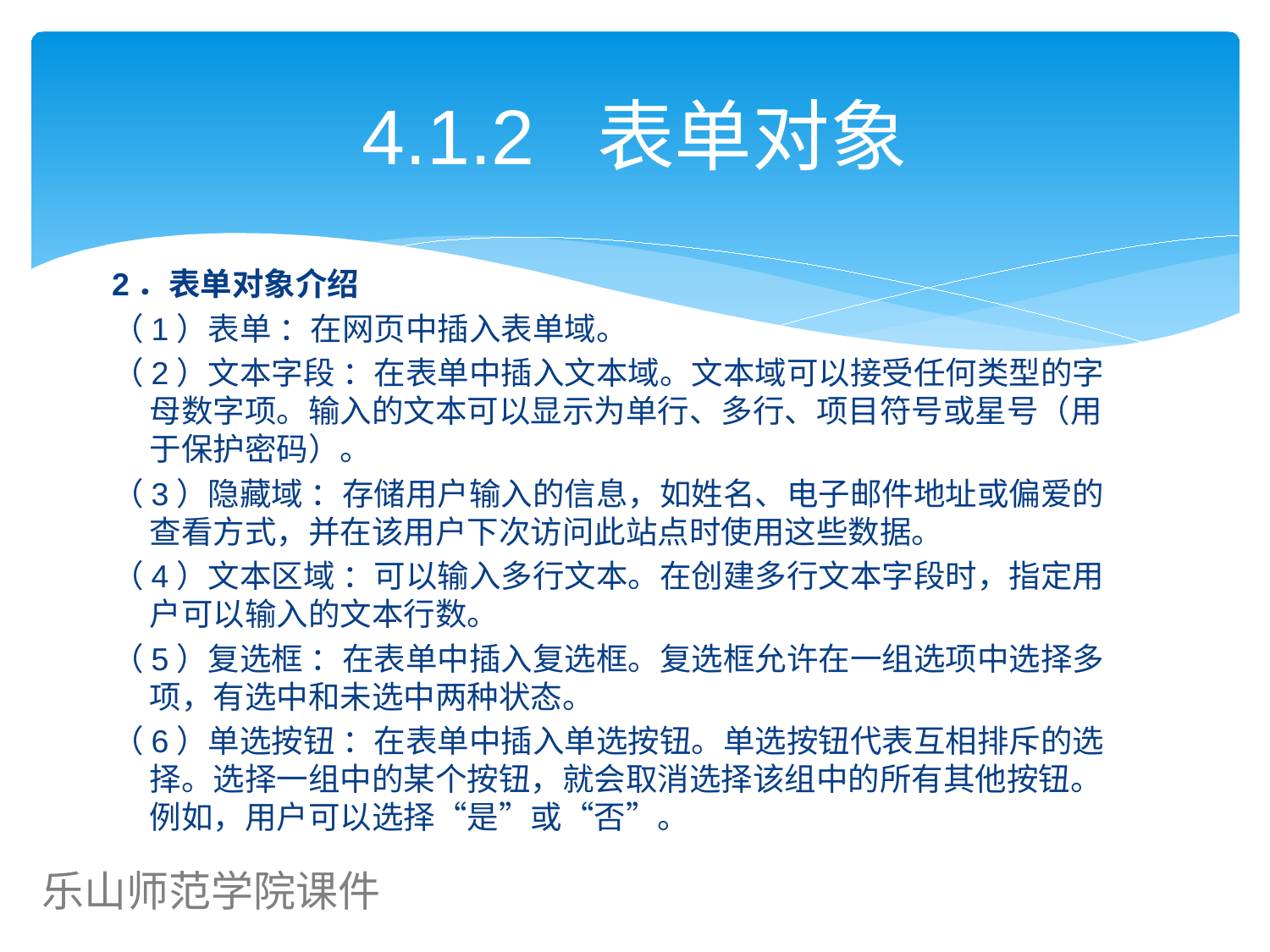

# 4.1.2  表单对象
2．表单对象介绍
（1）表单 ：在网页中插入表单域。
（2）文本字段 ：在表单中插入文本域。文本域可以接受任何类型的字母数字项。输入的文本可以显示为单行、多行、项目符号或星号（用于保护密码）。
（3）隐藏域 ：存储用户输入的信息，如姓名、电子邮件地址或偏爱的查看方式，并在该用户下次访问此站点时使用这些数据。
（4）文本区域 ：可以输入多行文本。在创建多行文本字段时，指定用户可以输入的文本行数。
（5）复选框 ：在表单中插入复选框。复选框允许在一组选项中选择多项，有选中和未选中两种状态。
（6）单选按钮 ：在表单中插入单选按钮。单选按钮代表互相排斥的选择。选择一组中的某个按钮，就会取消选择该组中的所有其他按钮。例如，用户可以选择“是”或“否”。